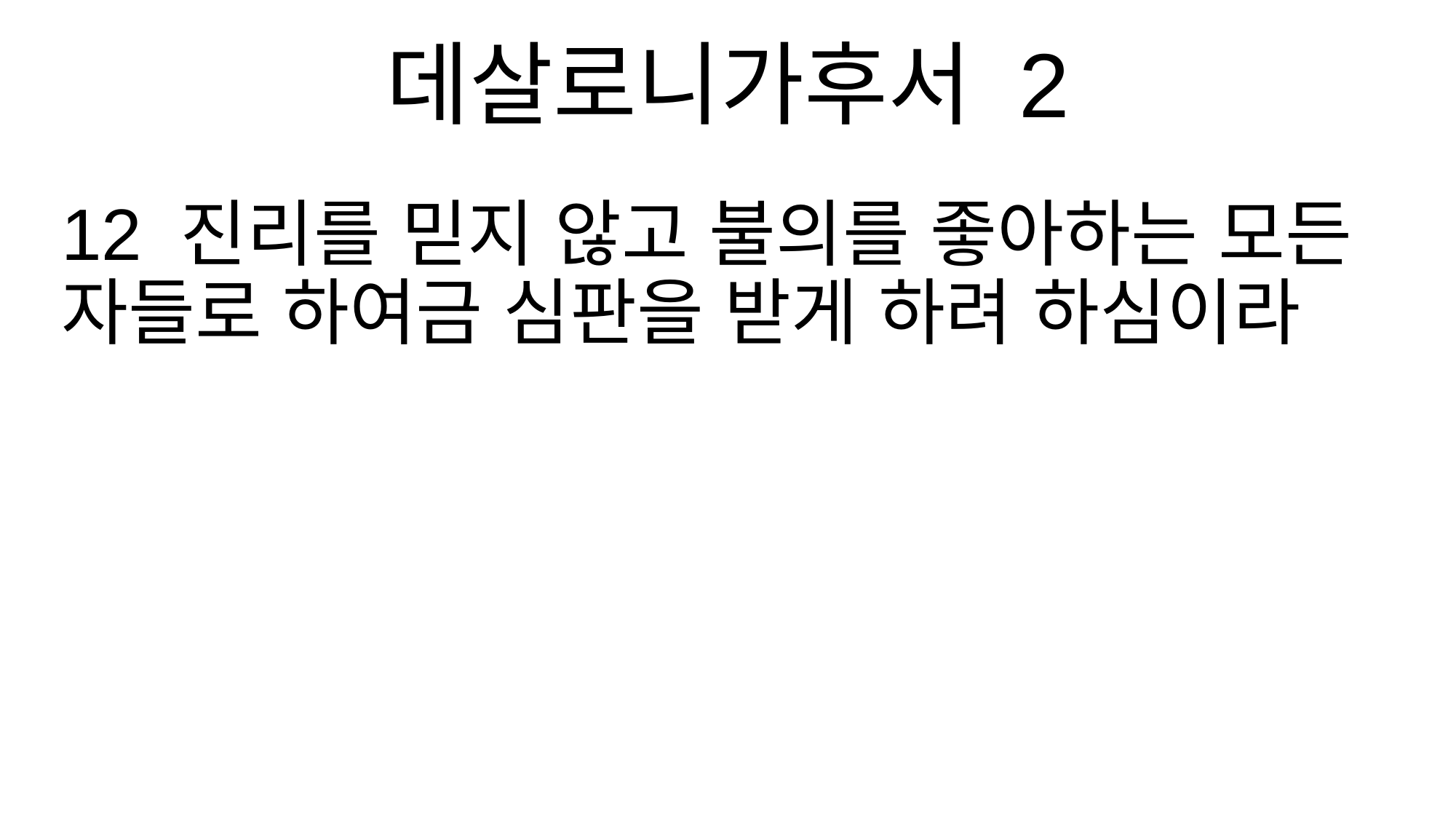

데살로니가후서 2
12 진리를 믿지 않고 불의를 좋아하는 모든 자들로 하여금 심판을 받게 하려 하심이라